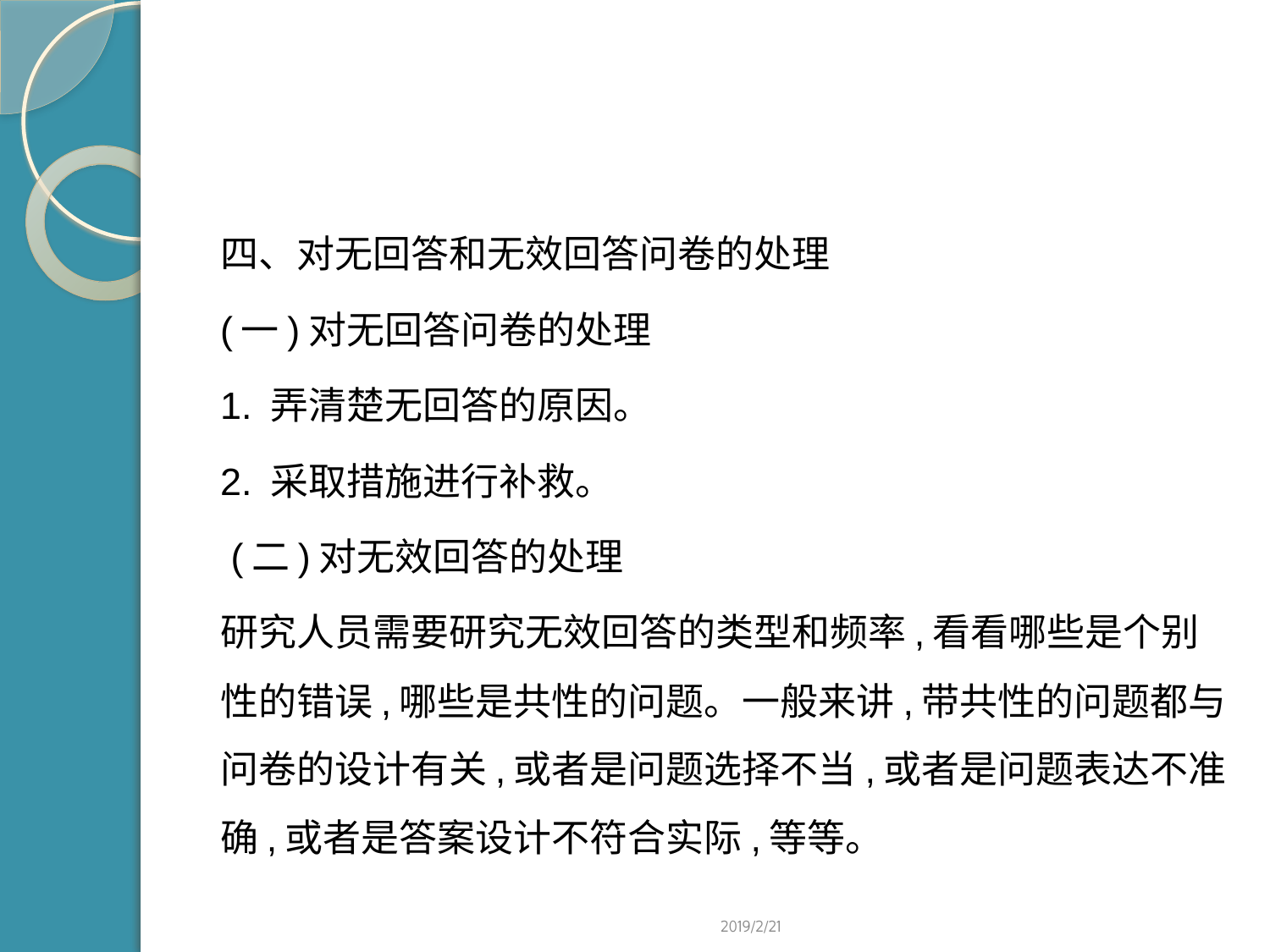

#
四、对无回答和无效回答问卷的处理
(一)对无回答问卷的处理
1. 弄清楚无回答的原因。
2. 采取措施进行补救。
 (二)对无效回答的处理
研究人员需要研究无效回答的类型和频率,看看哪些是个别性的错误,哪些是共性的问题。一般来讲,带共性的问题都与问卷的设计有关,或者是问题选择不当,或者是问题表达不准确,或者是答案设计不符合实际,等等。
2019/2/21